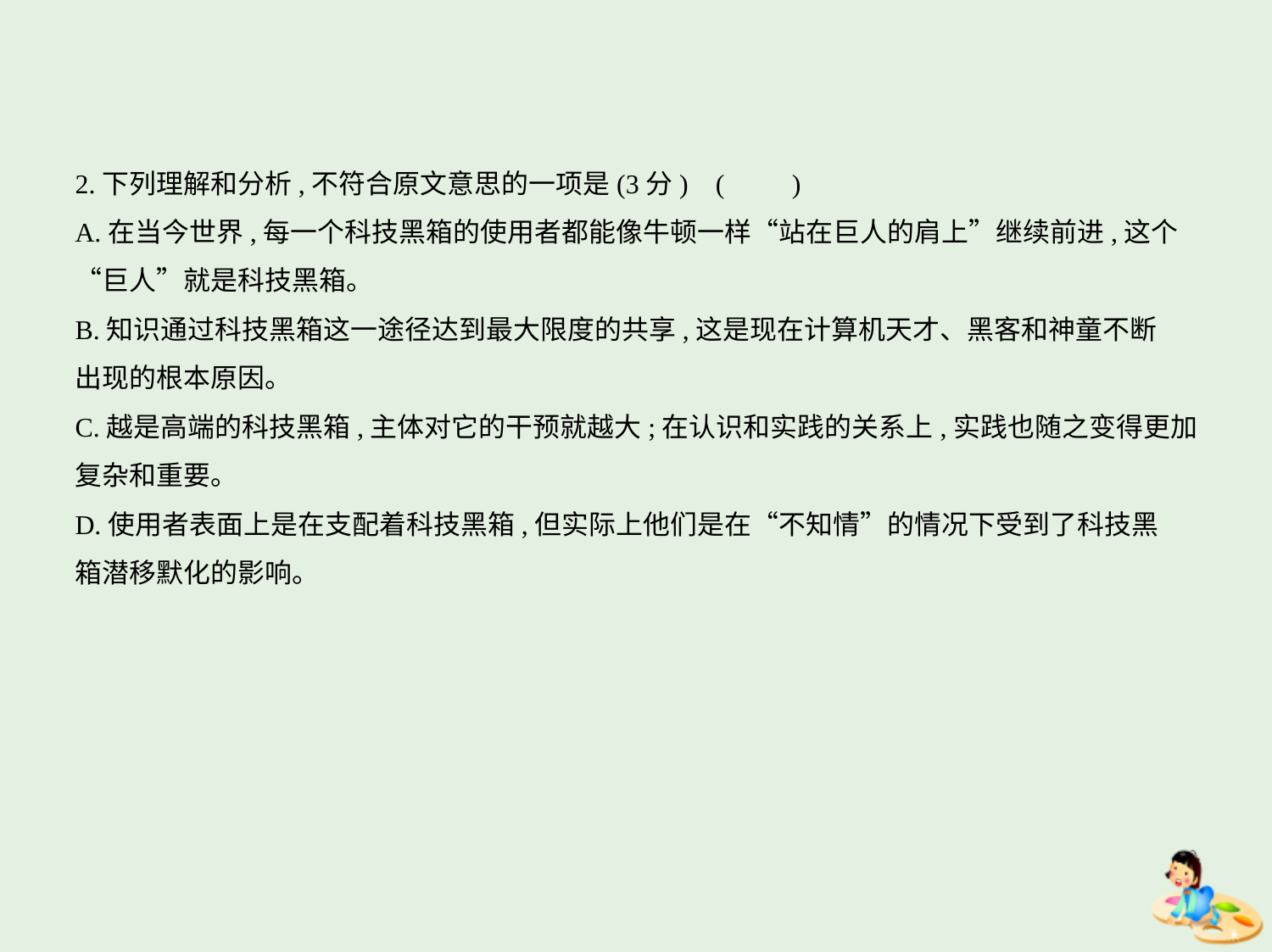

2.下列理解和分析,不符合原文意思的一项是(3分) (　　)
A.在当今世界,每一个科技黑箱的使用者都能像牛顿一样“站在巨人的肩上”继续前进,这个
“巨人”就是科技黑箱。
B.知识通过科技黑箱这一途径达到最大限度的共享,这是现在计算机天才、黑客和神童不断
出现的根本原因。
C.越是高端的科技黑箱,主体对它的干预就越大;在认识和实践的关系上,实践也随之变得更加
复杂和重要。
D.使用者表面上是在支配着科技黑箱,但实际上他们是在“不知情”的情况下受到了科技黑
箱潜移默化的影响。